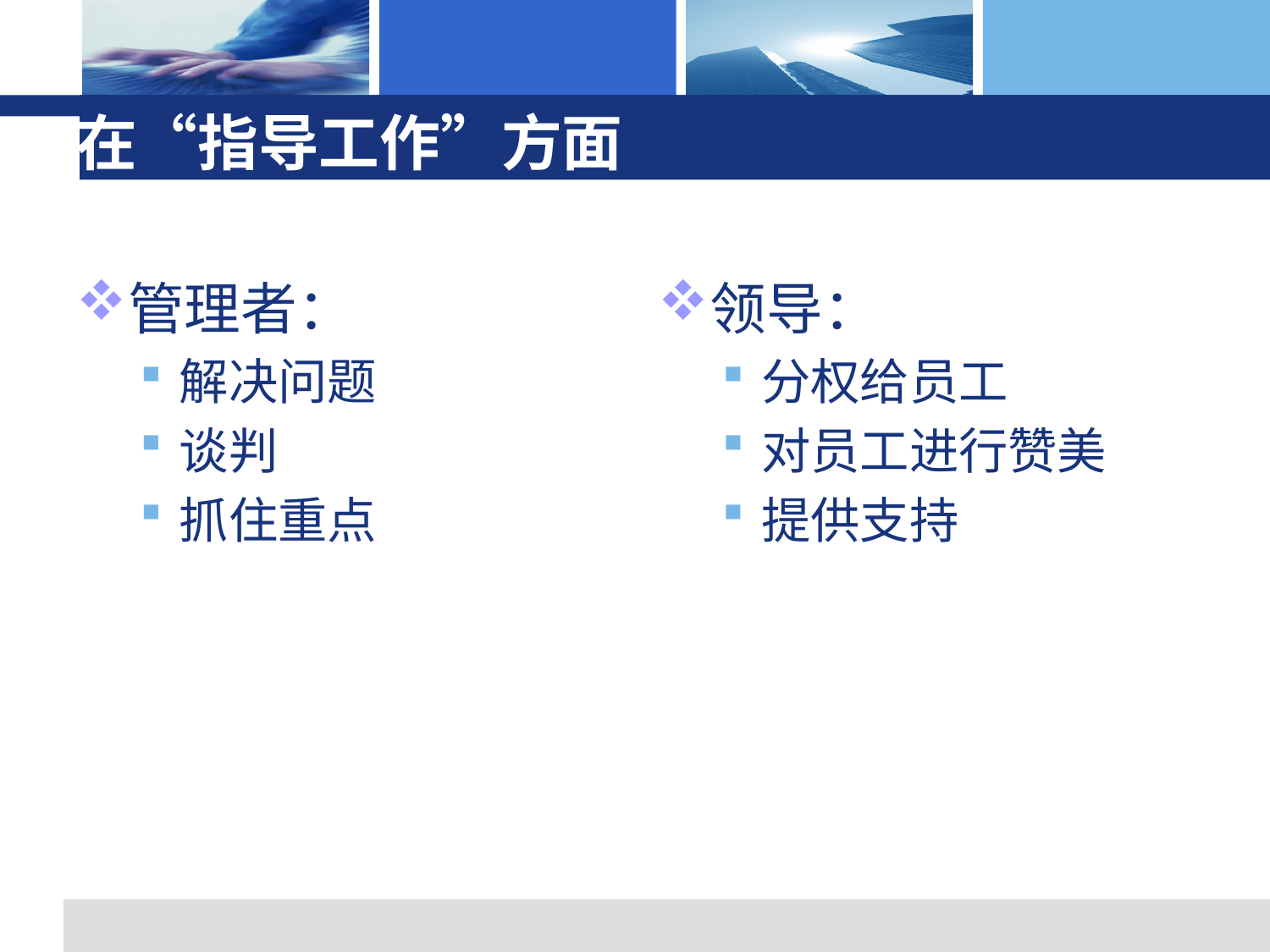

# 在“指导工作”方面 管理者与领导的区别
管理者：
解决问题
谈判
抓住重点

领导：
分权给员工
对员工进行赞美
提供支持